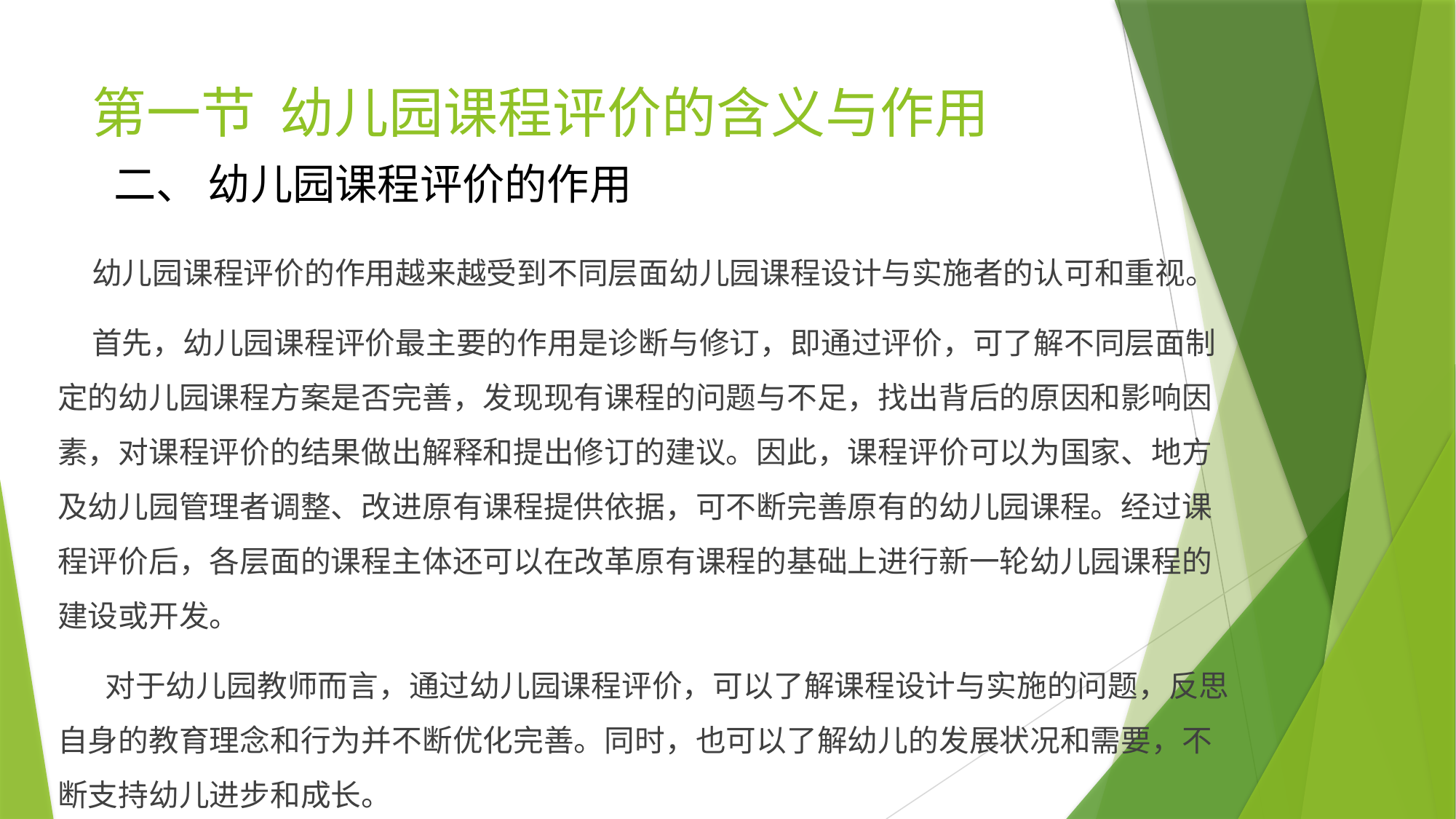

# 第一节  幼儿园课程评价的含义与作用
二、 幼儿园课程评价的作用
    幼儿园课程评价的作用越来越受到不同层面幼儿园课程设计与实施者的认可和重视。
    首先，幼儿园课程评价最主要的作用是诊断与修订，即通过评价，可了解不同层面制定的幼儿园课程方案是否完善，发现现有课程的问题与不足，找出背后的原因和影响因素，对课程评价的结果做出解释和提出修订的建议。因此，课程评价可以为国家、地方及幼儿园管理者调整、改进原有课程提供依据，可不断完善原有的幼儿园课程。经过课程评价后，各层面的课程主体还可以在改革原有课程的基础上进行新一轮幼儿园课程的建设或开发。
      对于幼儿园教师而言，通过幼儿园课程评价，可以了解课程设计与实施的问题，反思自身的教育理念和行为并不断优化完善。同时，也可以了解幼儿的发展状况和需要，不断支持幼儿进步和成长。